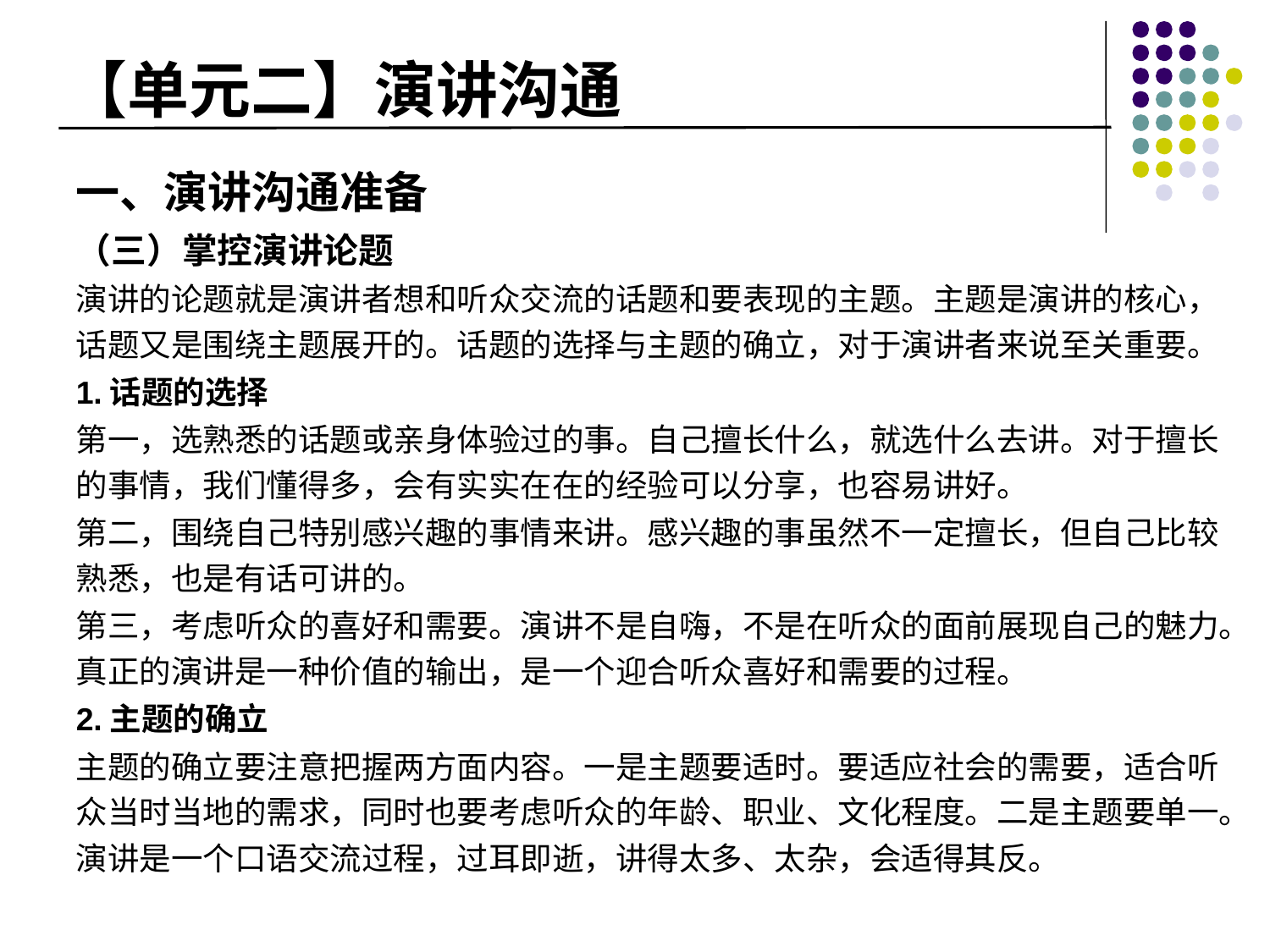

# 【单元二】演讲沟通
一、演讲沟通准备
（三）掌控演讲论题
演讲的论题就是演讲者想和听众交流的话题和要表现的主题。主题是演讲的核心，话题又是围绕主题展开的。话题的选择与主题的确立，对于演讲者来说至关重要。
1.话题的选择
第一，选熟悉的话题或亲身体验过的事。自己擅长什么，就选什么去讲。对于擅长的事情，我们懂得多，会有实实在在的经验可以分享，也容易讲好。
第二，围绕自己特别感兴趣的事情来讲。感兴趣的事虽然不一定擅长，但自己比较熟悉，也是有话可讲的。
第三，考虑听众的喜好和需要。演讲不是自嗨，不是在听众的面前展现自己的魅力。真正的演讲是一种价值的输出，是一个迎合听众喜好和需要的过程。
2.主题的确立
主题的确立要注意把握两方面内容。一是主题要适时。要适应社会的需要，适合听众当时当地的需求，同时也要考虑听众的年龄、职业、文化程度。二是主题要单一。演讲是一个口语交流过程，过耳即逝，讲得太多、太杂，会适得其反。